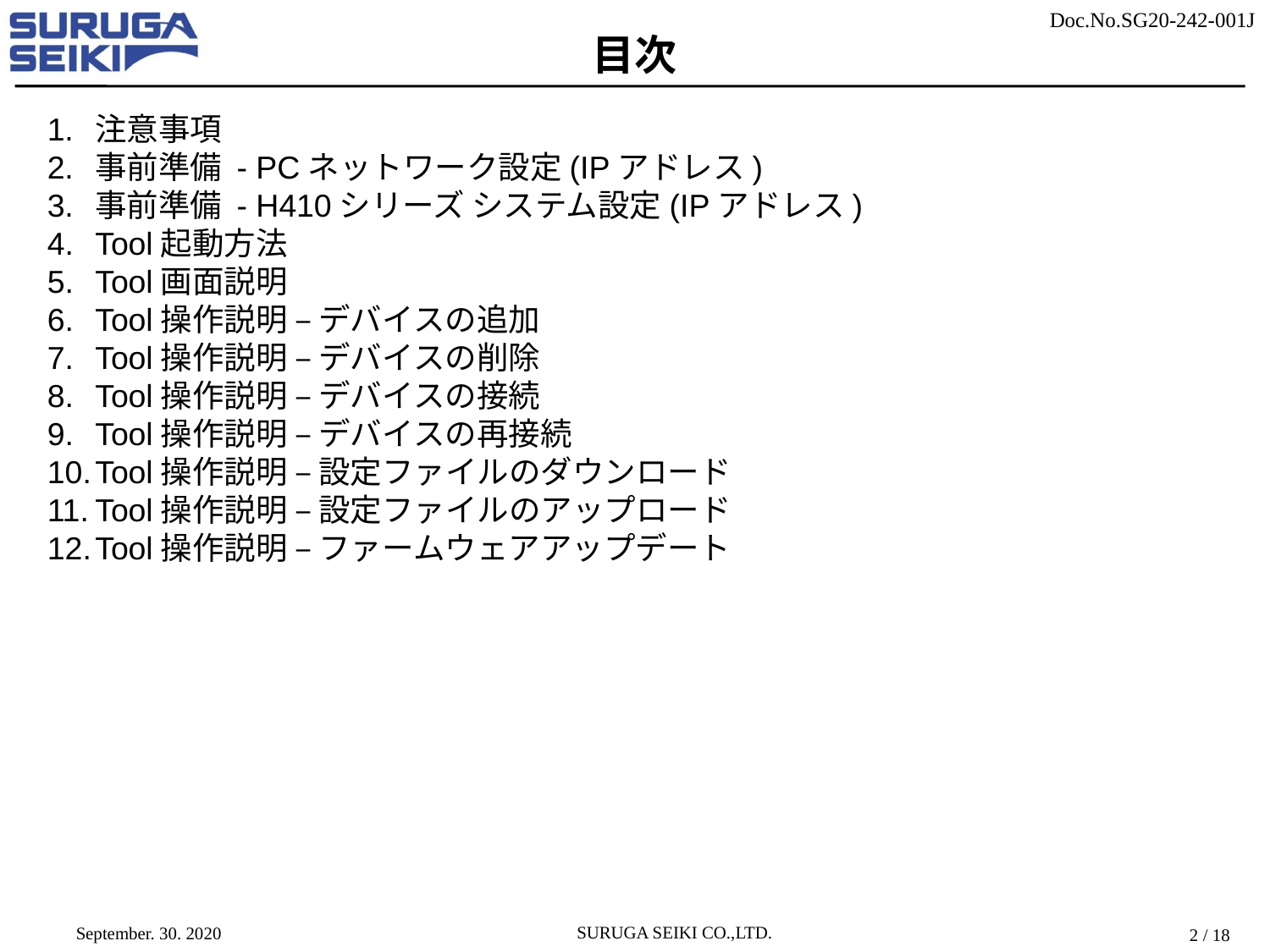

# 目次
注意事項
事前準備 - PCネットワーク設定(IPアドレス)
事前準備 - H410シリーズ システム設定(IPアドレス)
Tool起動方法
Tool画面説明
Tool操作説明 – デバイスの追加
Tool操作説明 – デバイスの削除
Tool操作説明 – デバイスの接続
Tool操作説明 – デバイスの再接続
Tool操作説明 – 設定ファイルのダウンロード
Tool操作説明 – 設定ファイルのアップロード
Tool操作説明 – ファームウェアアップデート